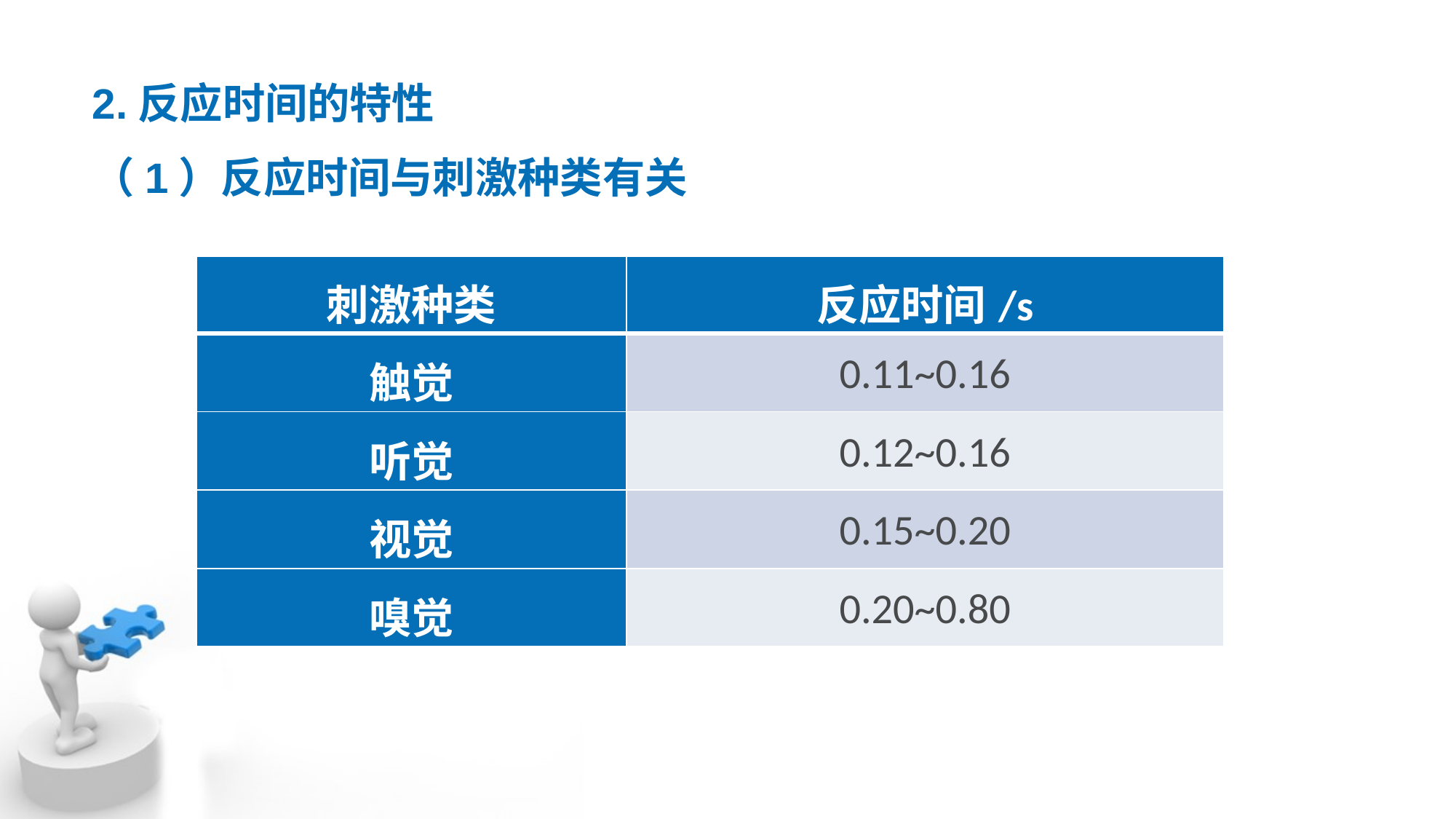

2.反应时间的特性
（1）反应时间与刺激种类有关

| 刺激种类 | 反应时间/s |
| --- | --- |
| 触觉 | 0.11~0.16 |
| 听觉 | 0.12~0.16 |
| 视觉 | 0.15~0.20 |
| 嗅觉 | 0.20~0.80 |